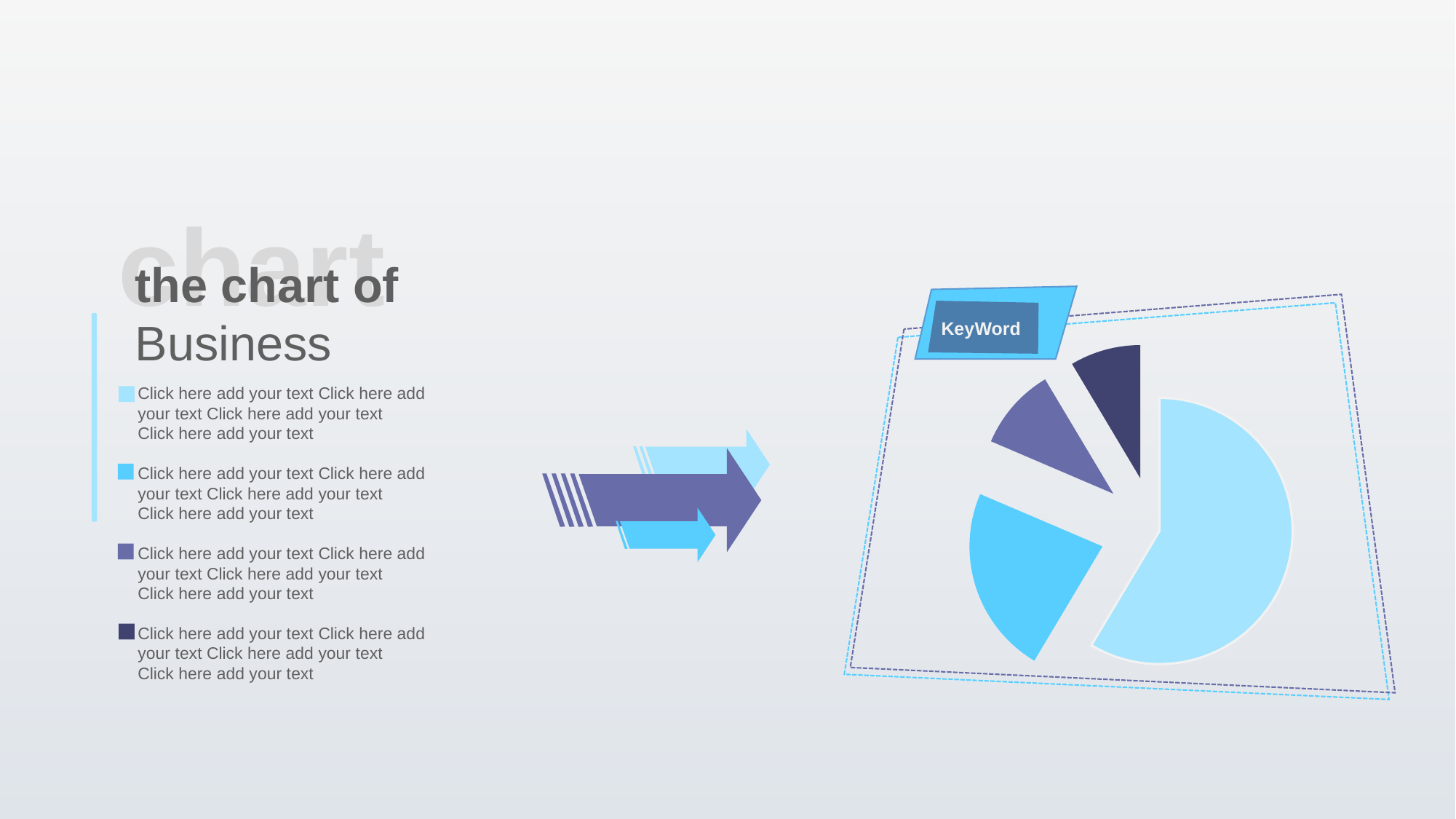

chart
the chart of
Business

KeyWord

### Chart

| Category | 销售额 |
|---|---|
| 第一季度 | 8.2 |
| 第二季度 | 3.2 |
| 第三季度 | 1.4 |
| 第四季度 | 1.2 |
Click here add your text Click here add
your text Click here add your text
Click here add your text

Click here add your text Click here add
your text Click here add your text
Click here add your text

Click here add your text Click here add
your text Click here add your text
Click here add your text

Click here add your text Click here add
your text Click here add your text
Click here add your text